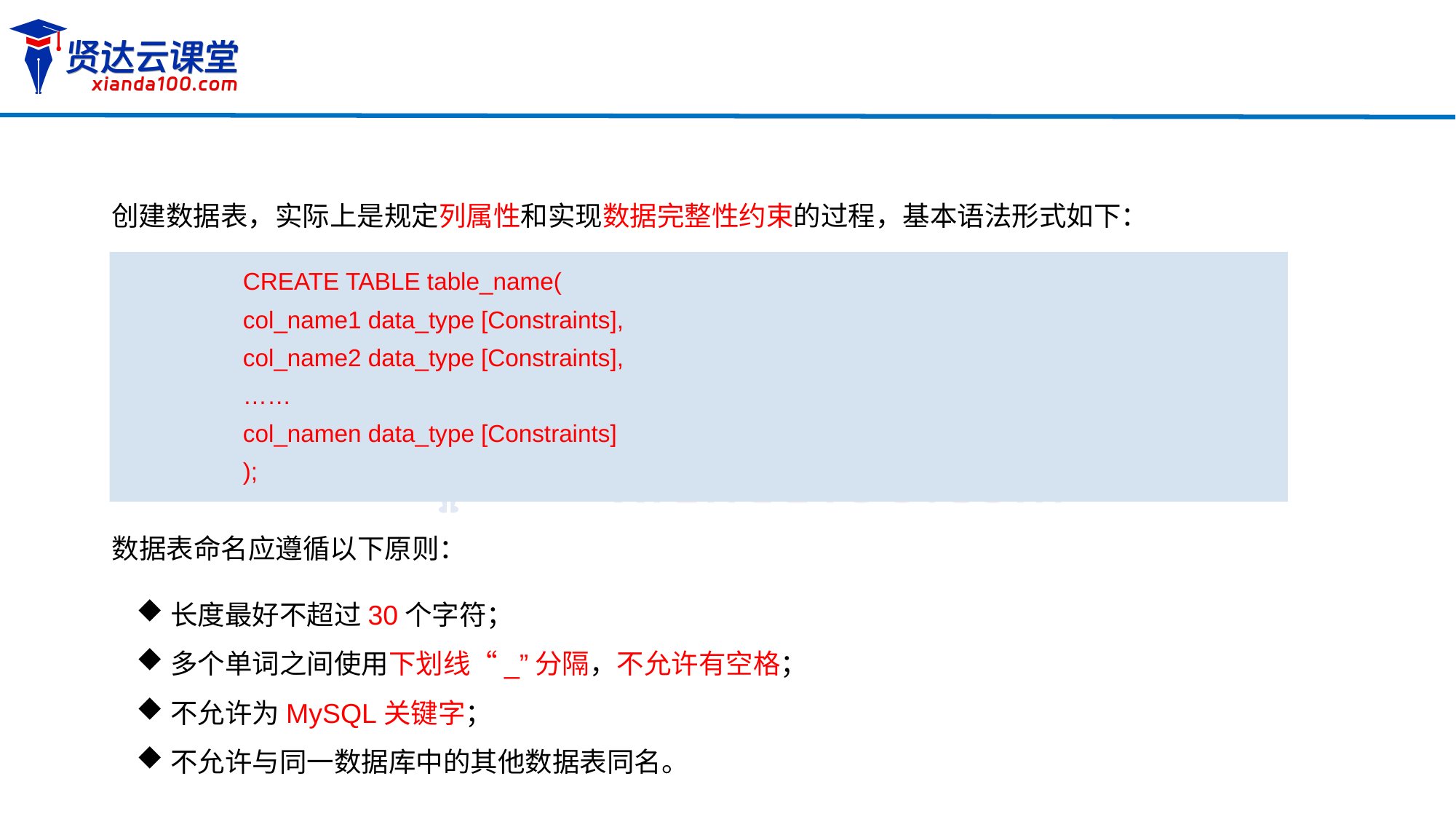

创建数据表，实际上是规定列属性和实现数据完整性约束的过程，基本语法形式如下：

CREATE TABLE table_name(
col_name1 data_type [Constraints],
col_name2 data_type [Constraints],
……
col_namen data_type [Constraints]
);
数据表命名应遵循以下原则：
长度最好不超过30个字符；
多个单词之间使用下划线“_”分隔，不允许有空格；
不允许为MySQL关键字；
不允许与同一数据库中的其他数据表同名。